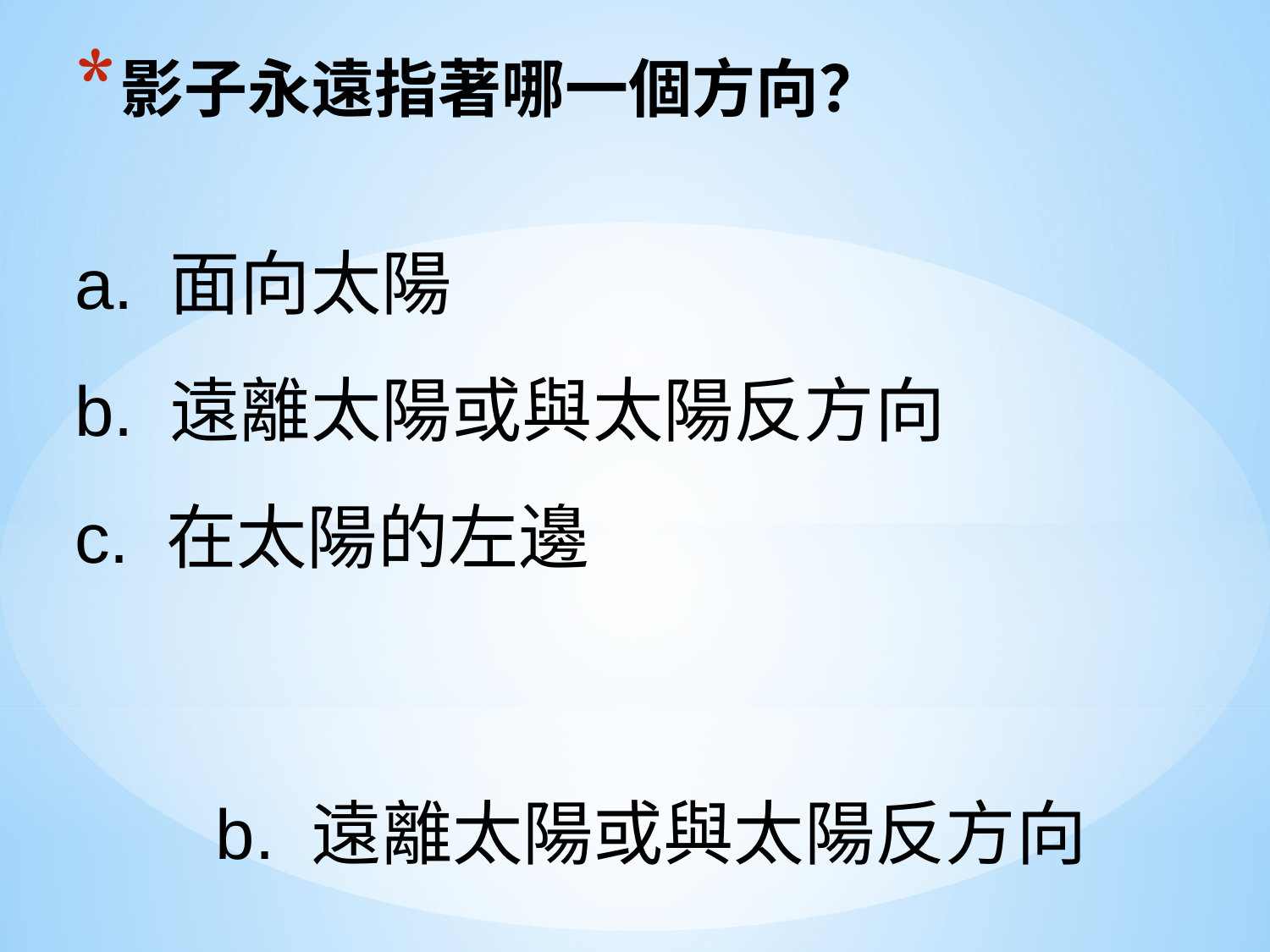

# 影子永遠指著哪一個方向？
a. 面向太陽
b. 遠離太陽或與太陽反方向
c. 在太陽的左邊

b. 遠離太陽或與太陽反方向